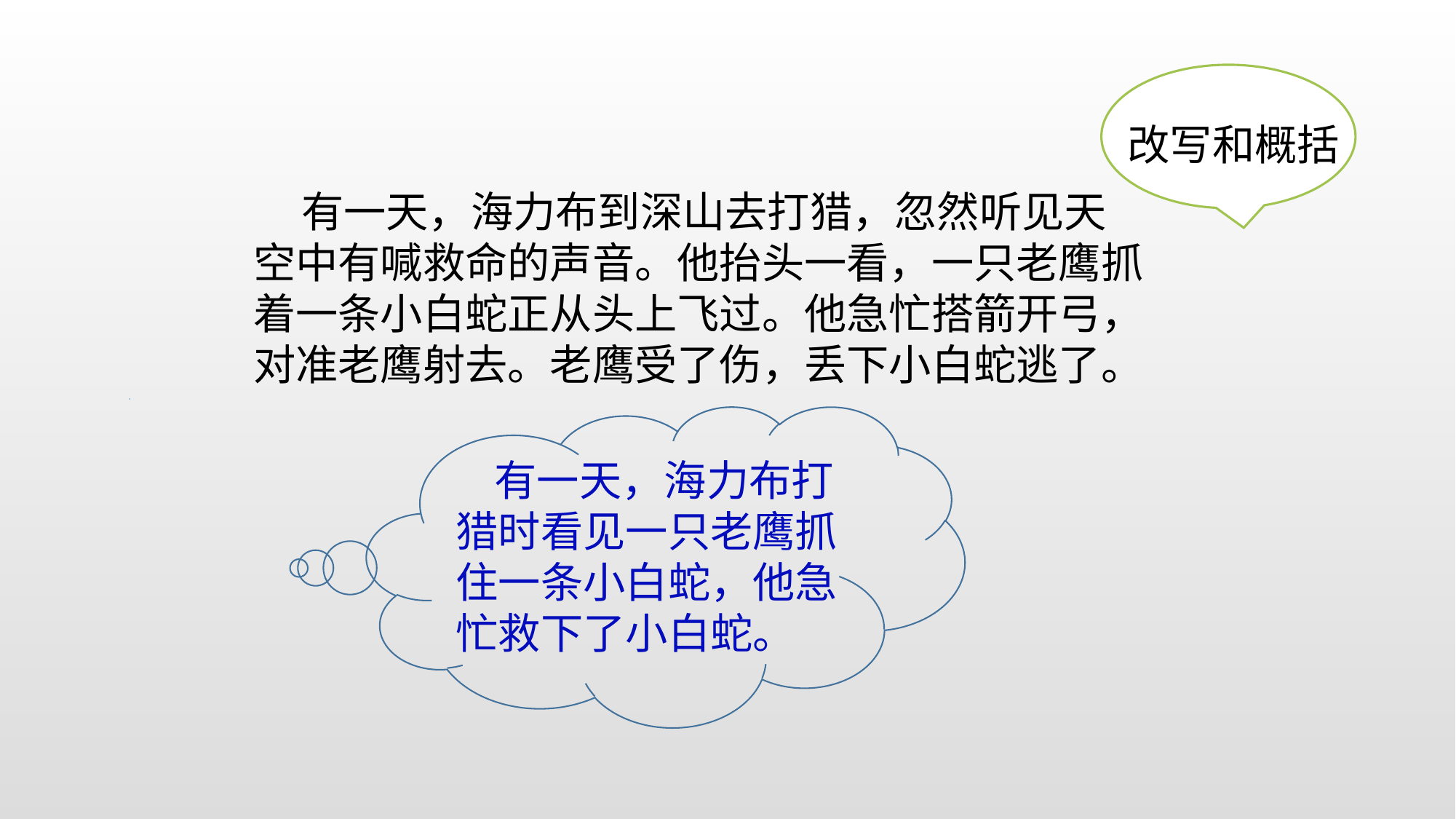

改写和概括

    有一天，海力布到深山去打猎，忽然听见天
空中有喊救命的声音。他抬头一看，一只老鹰抓
着一条小白蛇正从头上飞过。他急忙搭箭开弓，
对准老鹰射去。老鹰受了伤，丢下小白蛇逃了。

   有一天，海力布打
猎时看见一只老鹰抓
住一条小白蛇，他急
忙救下了小白蛇。